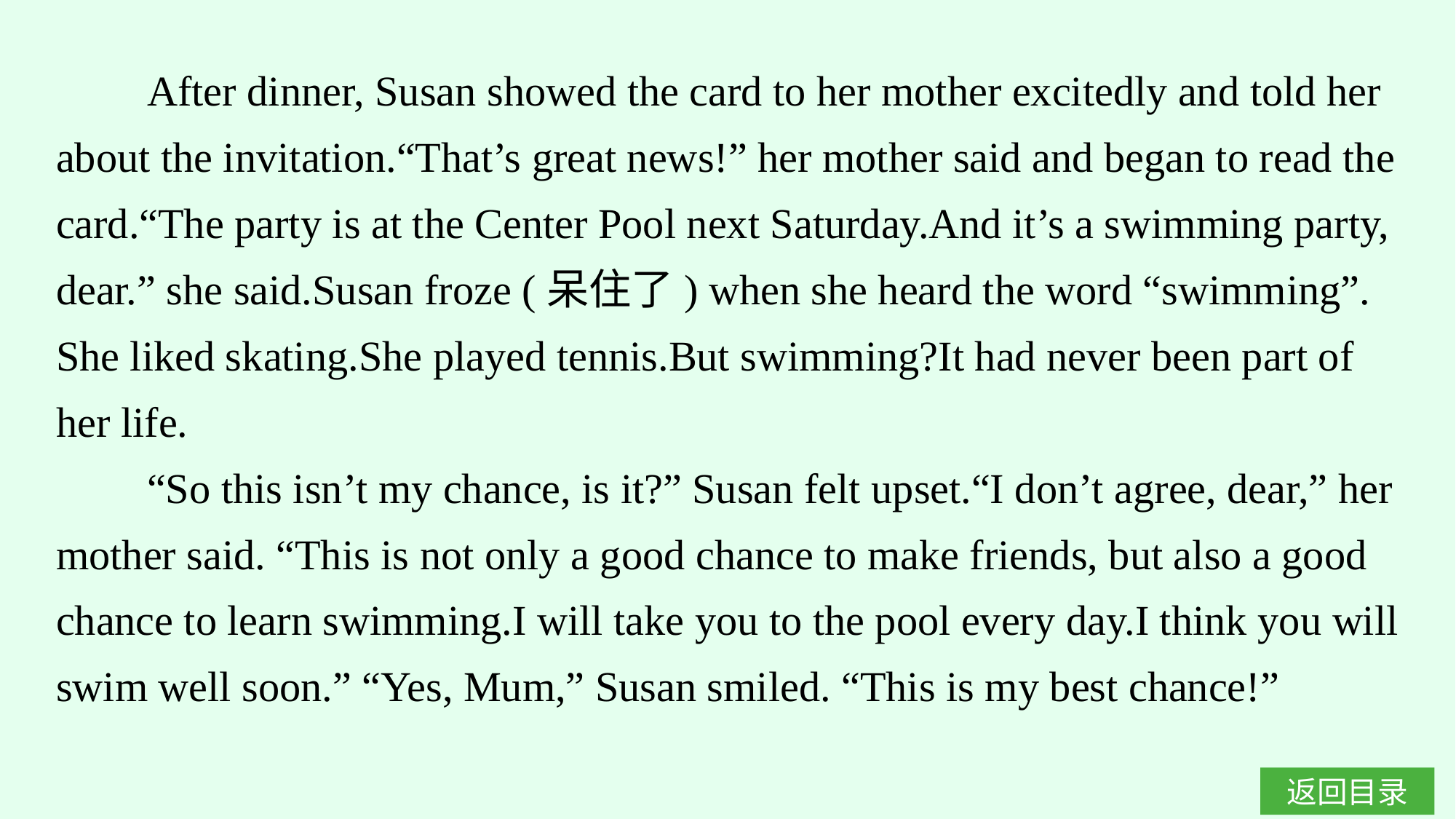

After dinner, Susan showed the card to her mother excitedly and told her about the invitation.“That’s great news!” her mother said and began to read the card.“The party is at the Center Pool next Saturday.And it’s a swimming party, dear.” she said.Susan froze (呆住了) when she heard the word “swimming”. She liked skating.She played tennis.But swimming?It had never been part of her life.
“So this isn’t my chance, is it?” Susan felt upset.“I don’t agree, dear,” her mother said. “This is not only a good chance to make friends, but also a good chance to learn swimming.I will take you to the pool every day.I think you will swim well soon.” “Yes, Mum,” Susan smiled. “This is my best chance!”